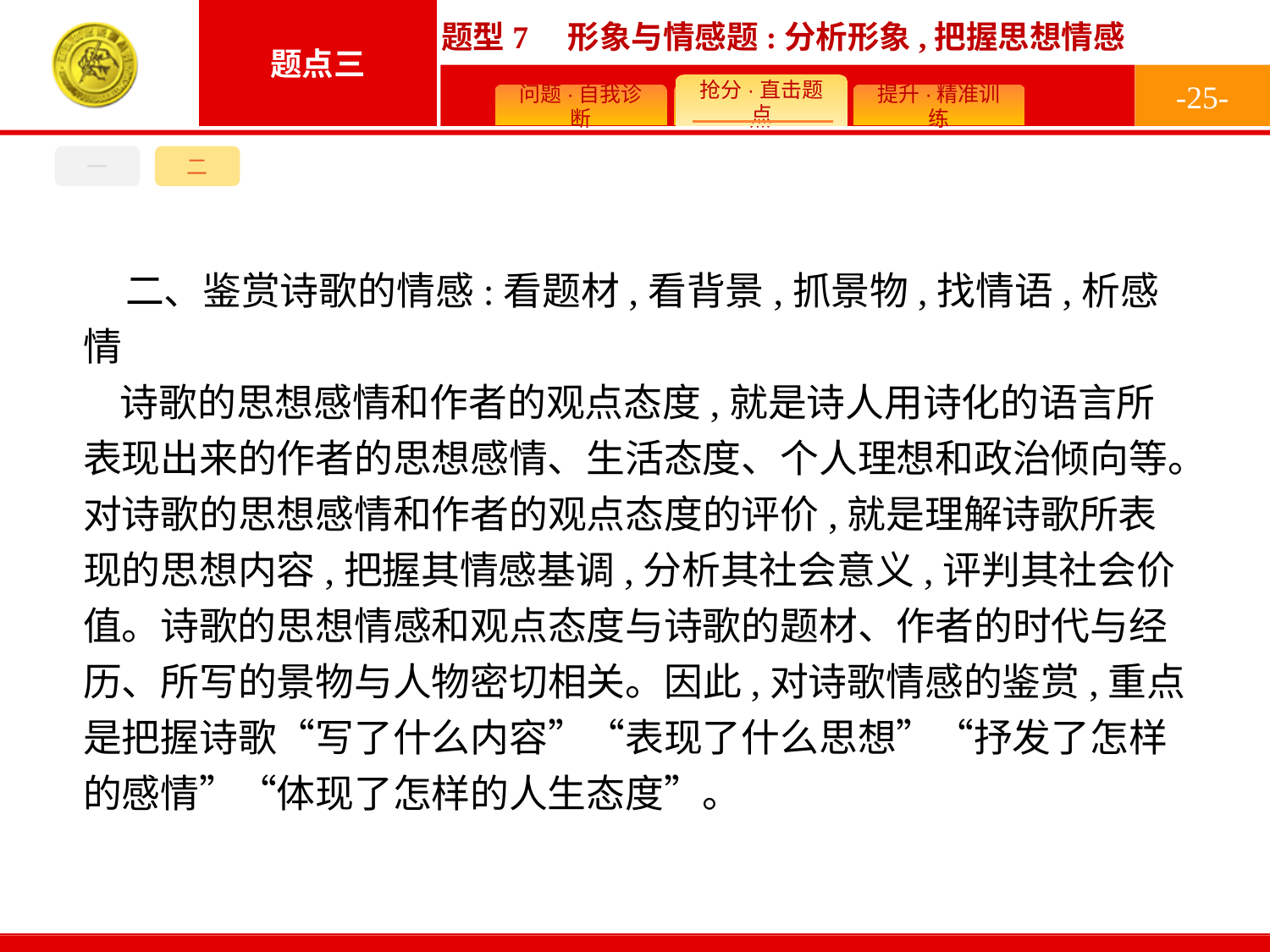

-25-
一
二
二、鉴赏诗歌的情感:看题材,看背景,抓景物,找情语,析感情
诗歌的思想感情和作者的观点态度,就是诗人用诗化的语言所表现出来的作者的思想感情、生活态度、个人理想和政治倾向等。对诗歌的思想感情和作者的观点态度的评价,就是理解诗歌所表现的思想内容,把握其情感基调,分析其社会意义,评判其社会价值。诗歌的思想情感和观点态度与诗歌的题材、作者的时代与经历、所写的景物与人物密切相关。因此,对诗歌情感的鉴赏,重点是把握诗歌“写了什么内容”“表现了什么思想”“抒发了怎样的感情”“体现了怎样的人生态度”。